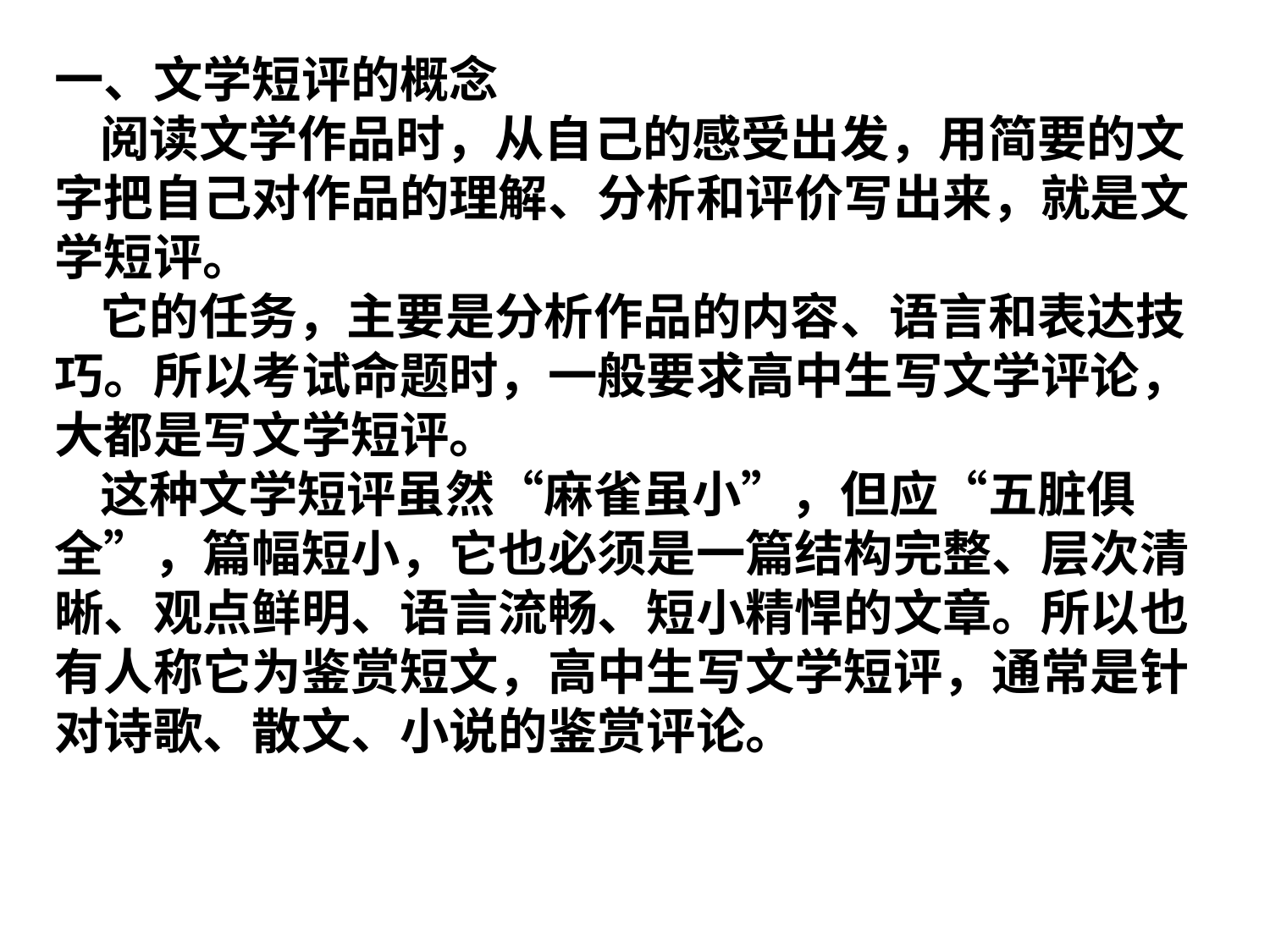

一、文学短评的概念
   阅读文学作品时，从自己的感受出发，用简要的文字把自己对作品的理解、分析和评价写出来，就是文学短评。
   它的任务，主要是分析作品的内容、语言和表达技巧。所以考试命题时，一般要求高中生写文学评论，大都是写文学短评。
   这种文学短评虽然“麻雀虽小”，但应“五脏俱全”，篇幅短小，它也必须是一篇结构完整、层次清晰、观点鲜明、语言流畅、短小精悍的文章。所以也有人称它为鉴赏短文，高中生写文学短评，通常是针对诗歌、散文、小说的鉴赏评论。